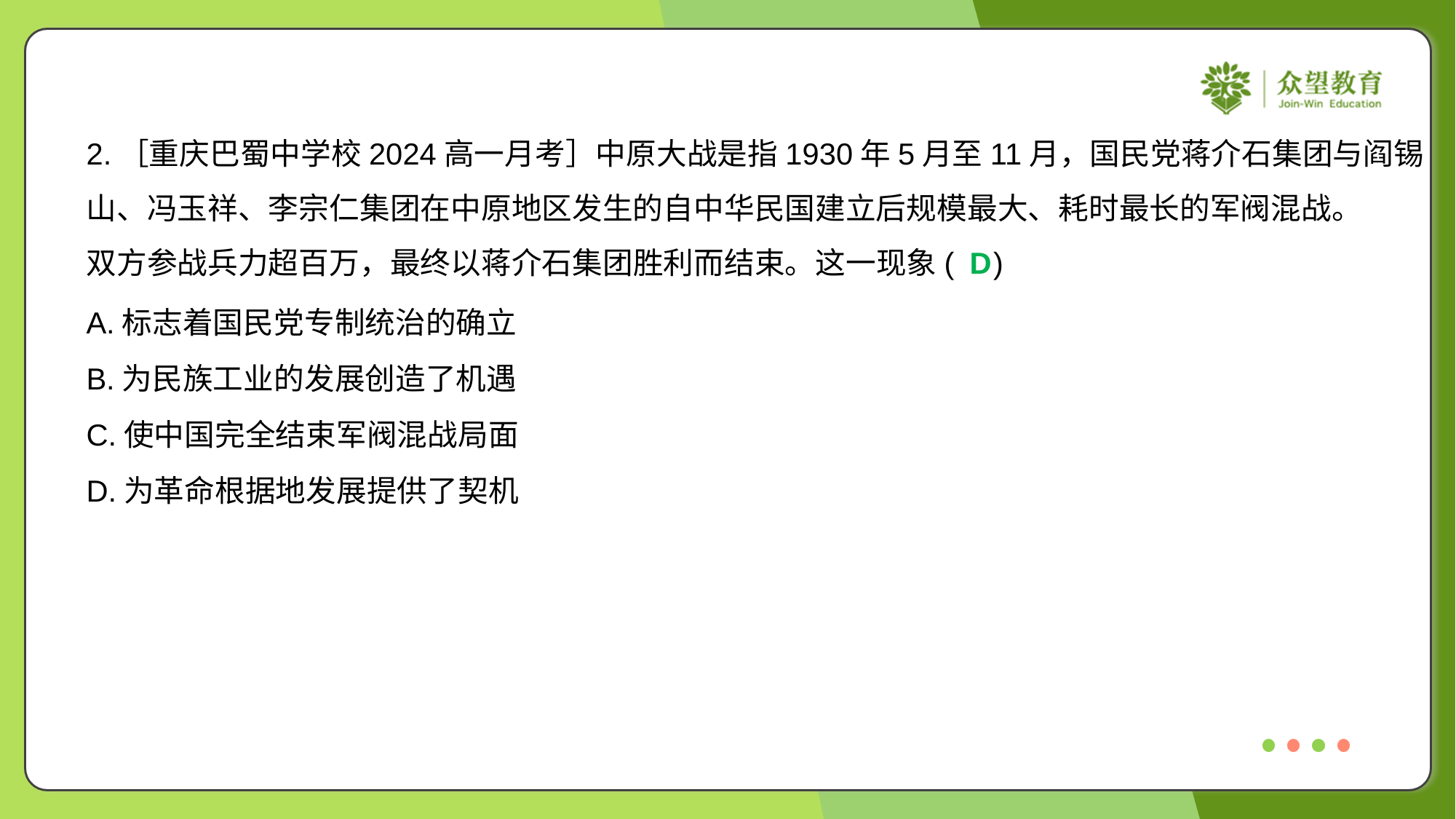

2.［重庆巴蜀中学校2024高一月考］中原大战是指1930年5月至11月，国民党蒋介石集团与阎锡
山、冯玉祥、李宗仁集团在中原地区发生的自中华民国建立后规模最大、耗时最长的军阀混战。
双方参战兵力超百万，最终以蒋介石集团胜利而结束。这一现象(     )
D
A.标志着国民党专制统治的确立
B.为民族工业的发展创造了机遇
C.使中国完全结束军阀混战局面
D.为革命根据地发展提供了契机